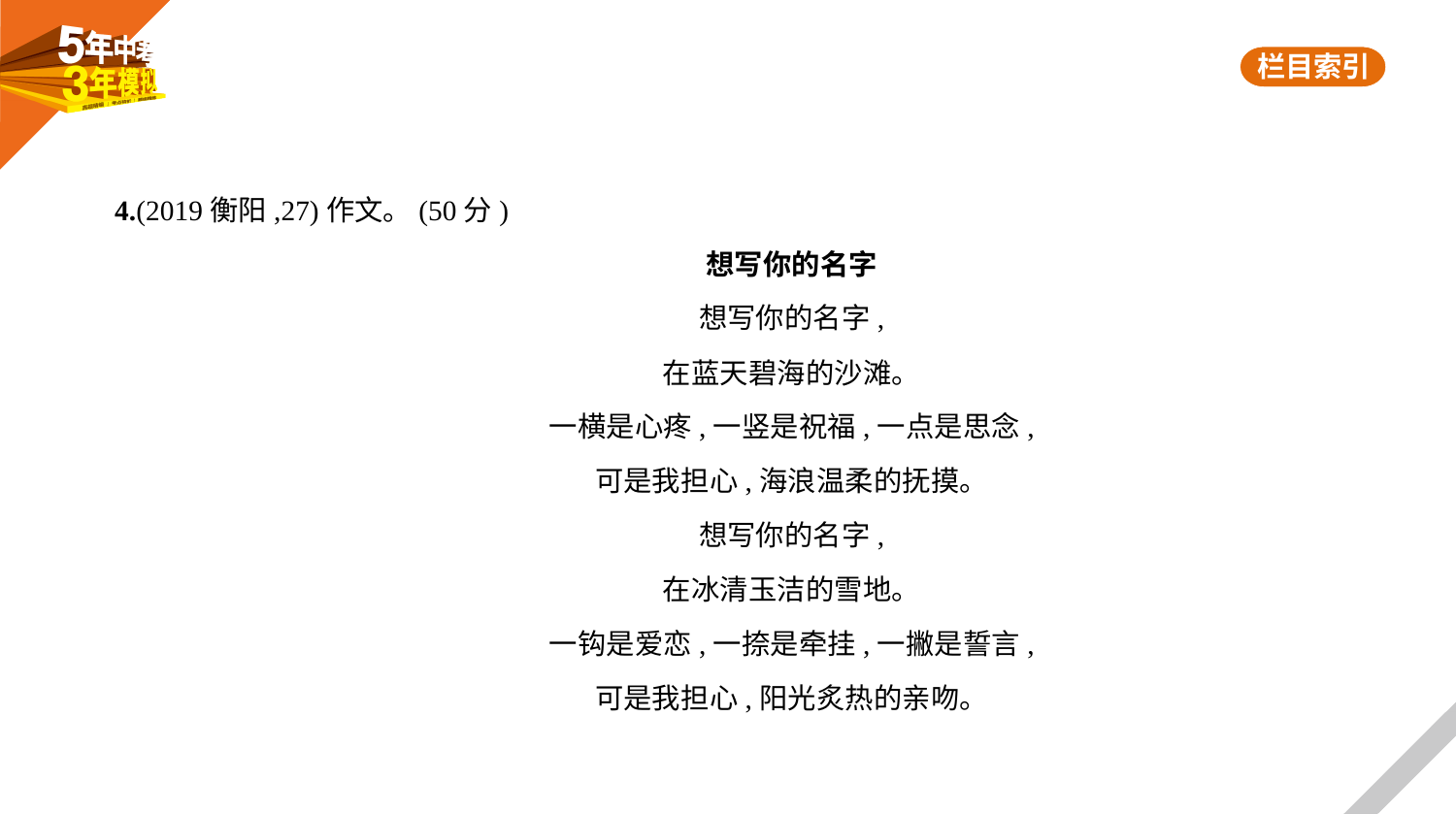

4.(2019衡阳,27)作文。(50分)
想写你的名字
想写你的名字,
在蓝天碧海的沙滩。
一横是心疼,一竖是祝福,一点是思念,
可是我担心,海浪温柔的抚摸。
想写你的名字,
在冰清玉洁的雪地。
一钩是爱恋,一捺是牵挂,一撇是誓言,
可是我担心,阳光炙热的亲吻。